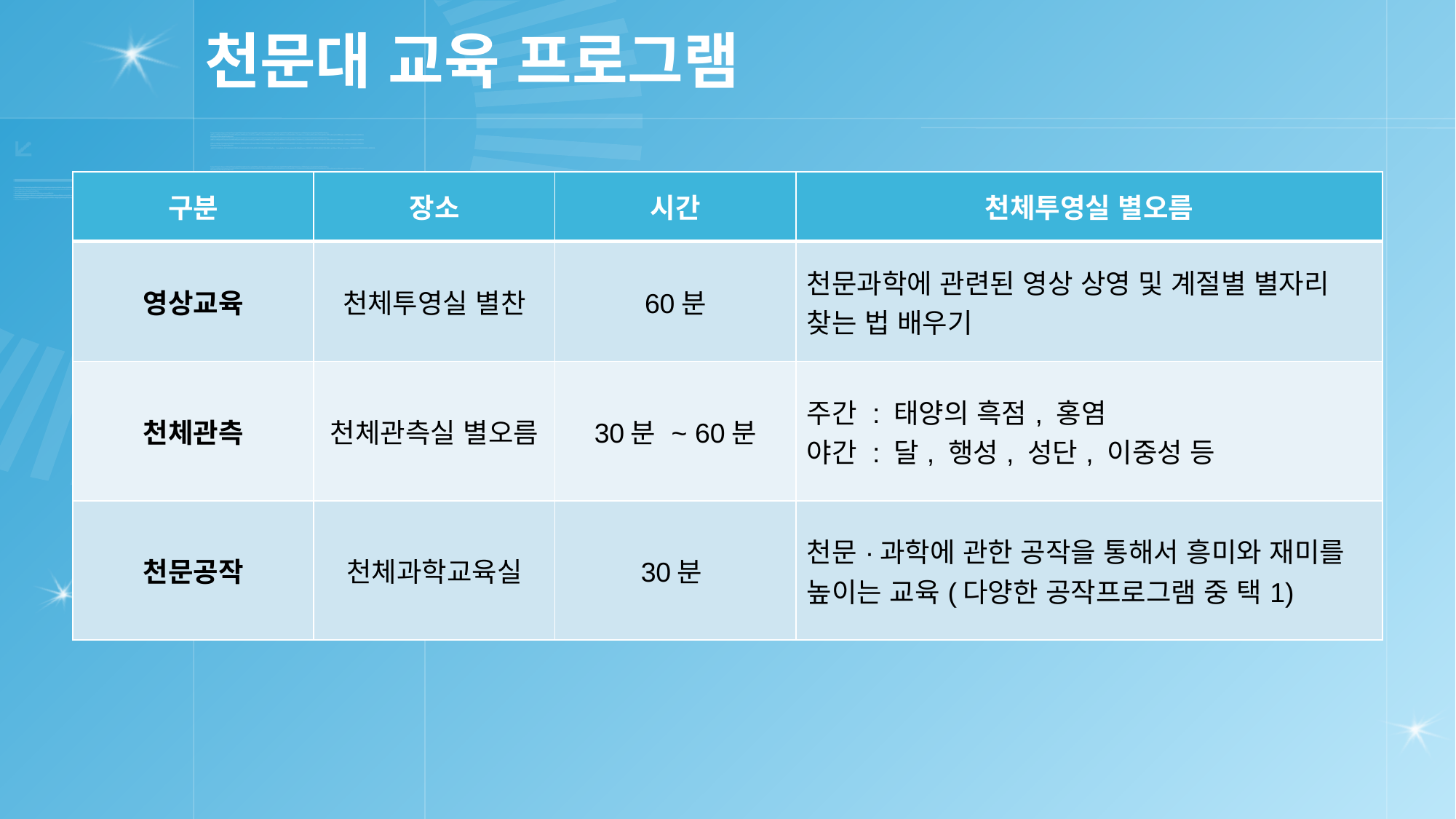

# 천문대 교육 프로그램
| 구분 | 장소 | 시간 | 천체투영실 별오름 |
| --- | --- | --- | --- |
| 영상교육 | 천체투영실 별찬 | 60분 | 천문과학에 관련된 영상 상영 및 계절별 별자리 찾는 법 배우기 |
| 천체관측 | 천체관측실 별오름 | 30분 ~ 60분 | 주간 : 태양의 흑점, 홍염 야간 : 달, 행성, 성단, 이중성 등 |
| 천문공작 | 천체과학교육실 | 30분 | 천문·과학에 관한 공작을 통해서 흥미와 재미를 높이는 교육(다양한 공작프로그램 중 택1) |